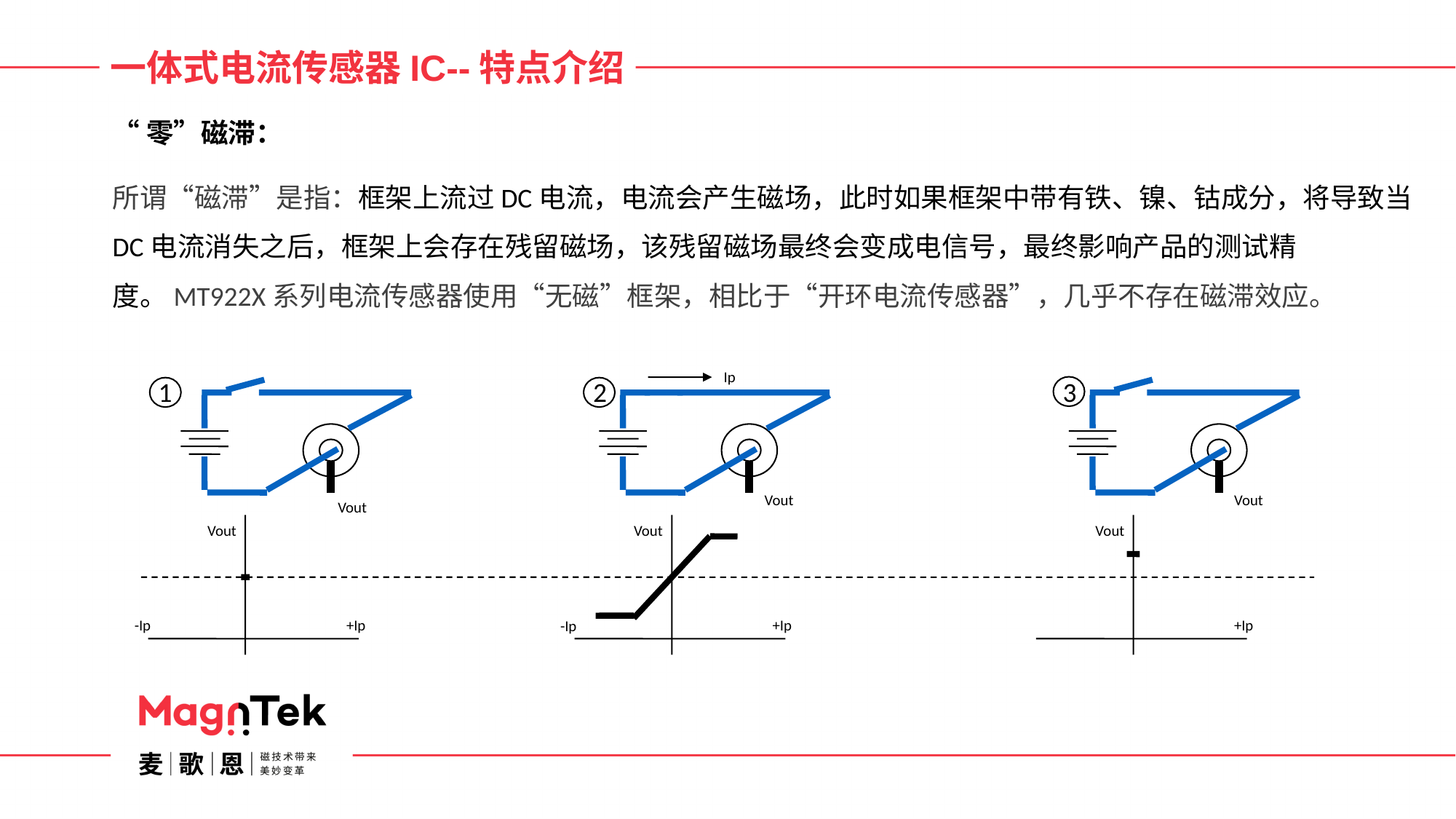

一体式电流传感器IC--特点介绍
“零”磁滞：
所谓“磁滞”是指：框架上流过DC电流，电流会产生磁场，此时如果框架中带有铁、镍、钴成分，将导致当DC电流消失之后，框架上会存在残留磁场，该残留磁场最终会变成电信号，最终影响产品的测试精度。MT922X系列电流传感器使用“无磁”框架，相比于“开环电流传感器”，几乎不存在磁滞效应。

Ip
1
2
3

Vout
Vout

Vout

Vout
Vout
Vout

+Ip
-Ip
+Ip
+Ip
-Ip